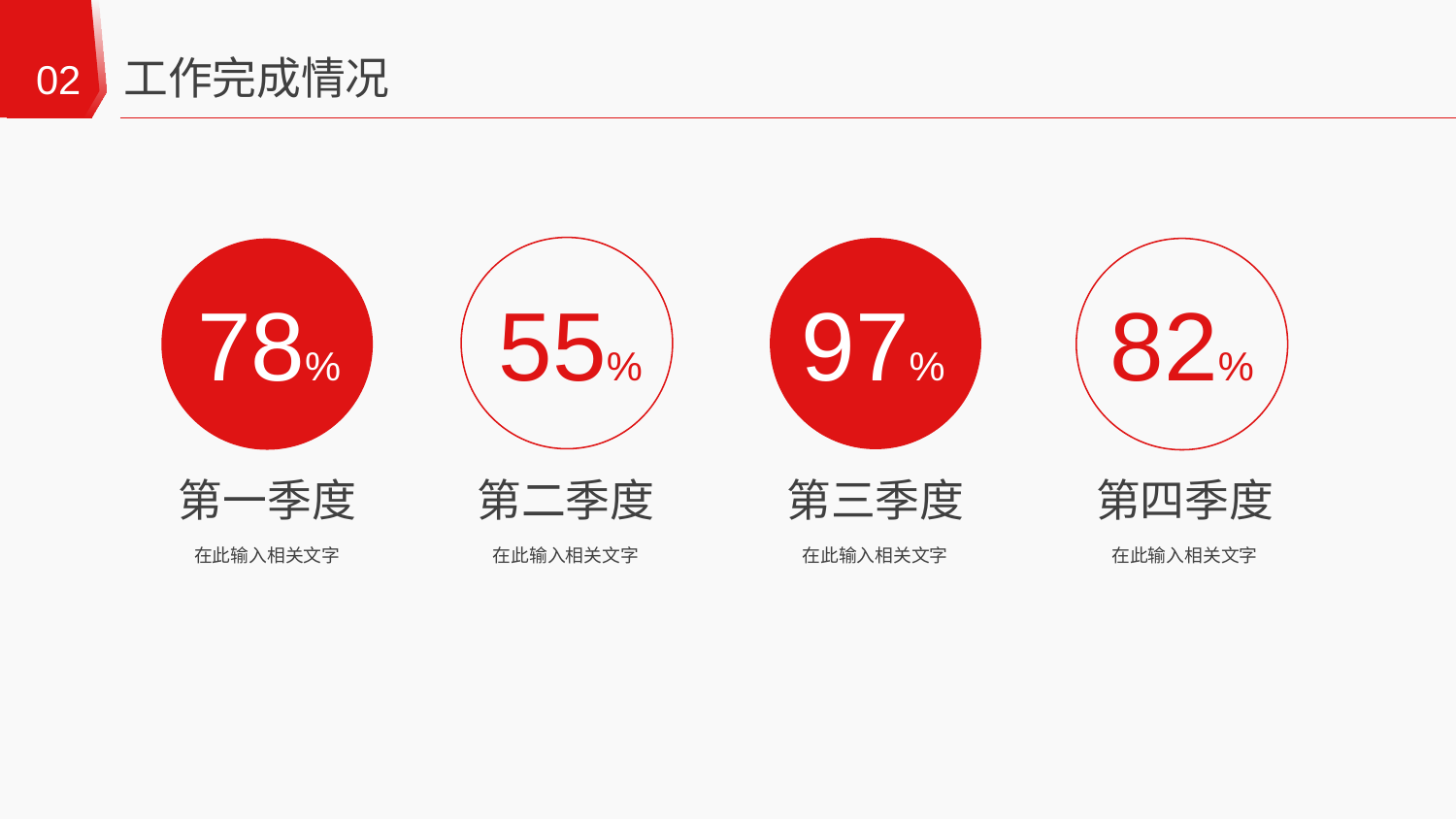

工作完成情况
02

78%
55%
97%
82%
第一季度
第二季度
第三季度
第四季度
在此输入相关文字
在此输入相关文字
在此输入相关文字
在此输入相关文字